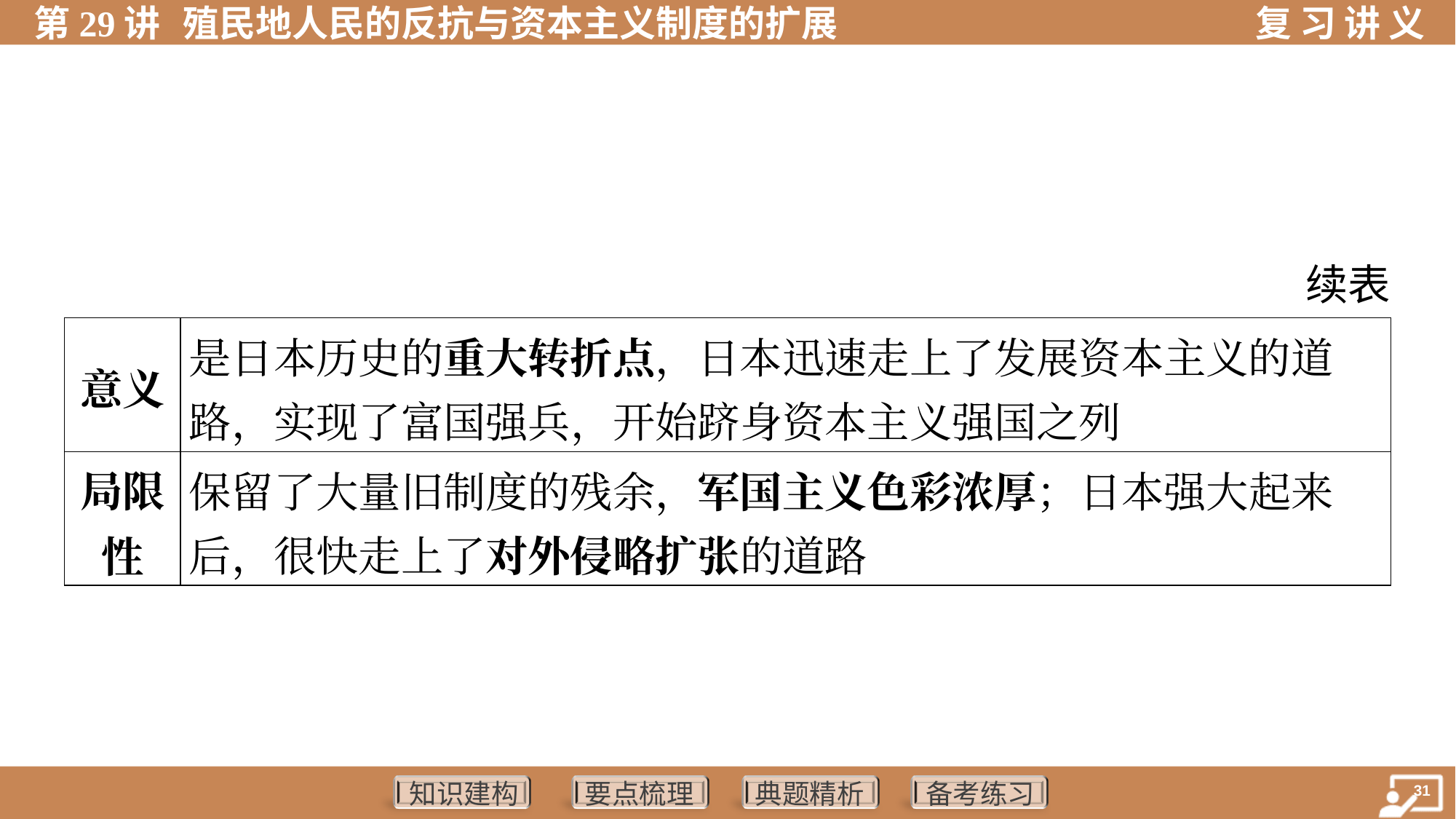

续表
| 意义 | 是日本历史的重大转折点，日本迅速走上了发展资本主义的道 路，实现了富国强兵，开始跻身资本主义强国之列 |  |
| --- | --- | --- |
| 局限 性 | 保留了大量旧制度的残余，军国主义色彩浓厚；日本强大起来 后，很快走上了对外侵略扩张的道路 |  |